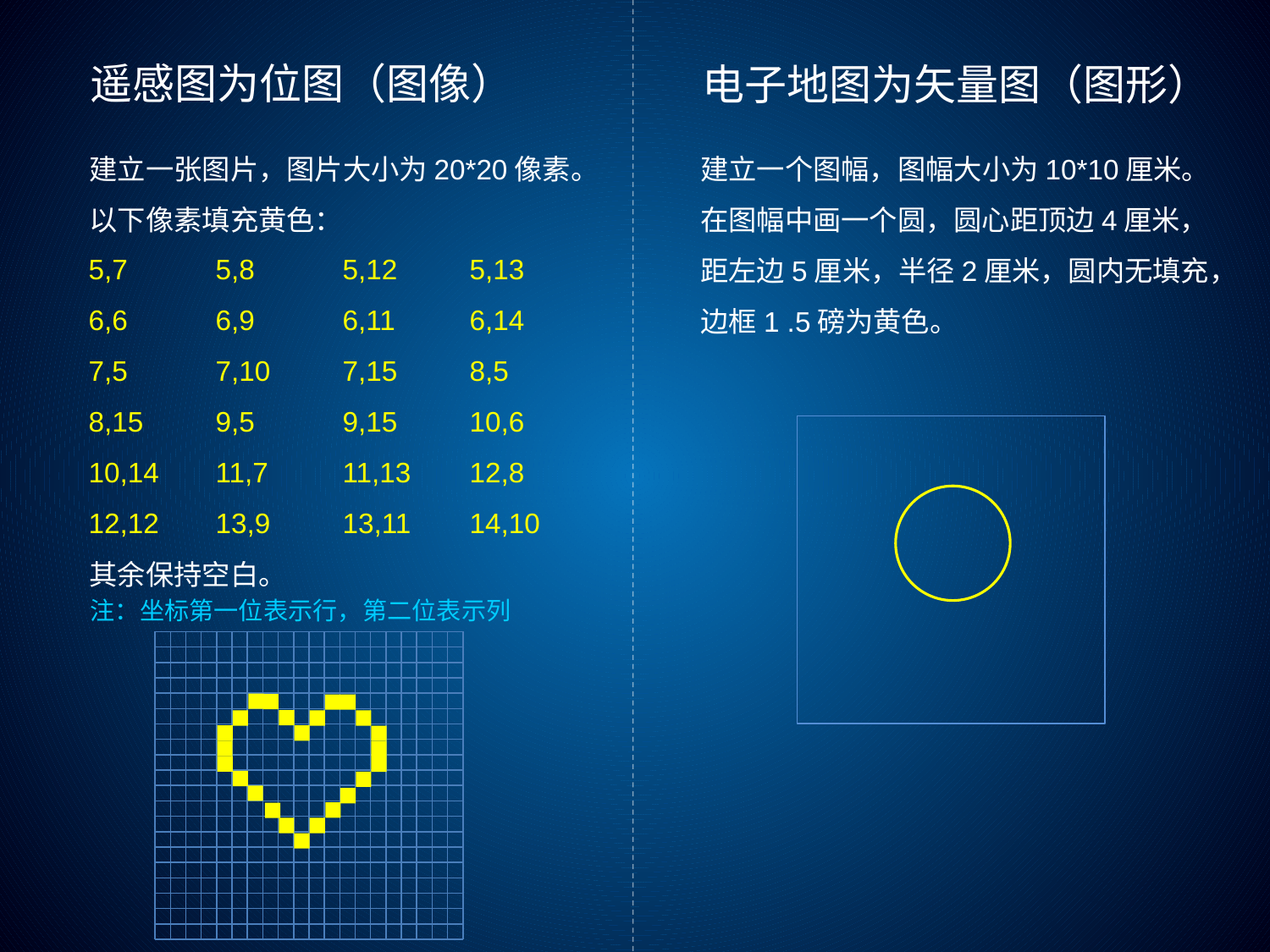

遥感图为位图（图像）
电子地图为矢量图（图形）
建立一张图片，图片大小为20*20像素。
以下像素填充黄色：

其余保持空白。
建立一个图幅，图幅大小为10*10厘米。
在图幅中画一个圆，圆心距顶边4厘米，距左边5厘米，半径2厘米，圆内无填充，边框1 .5磅为黄色。
5,7	5,8	5,12	5,13
6,6	6,9	6,11	6,14
7,5	7,10	7,15	8,5
8,15	9,5	9,15	10,6
10,14	11,7	11,13	12,8
12,12	13,9	13,11	14,10

注：坐标第一位表示行，第二位表示列